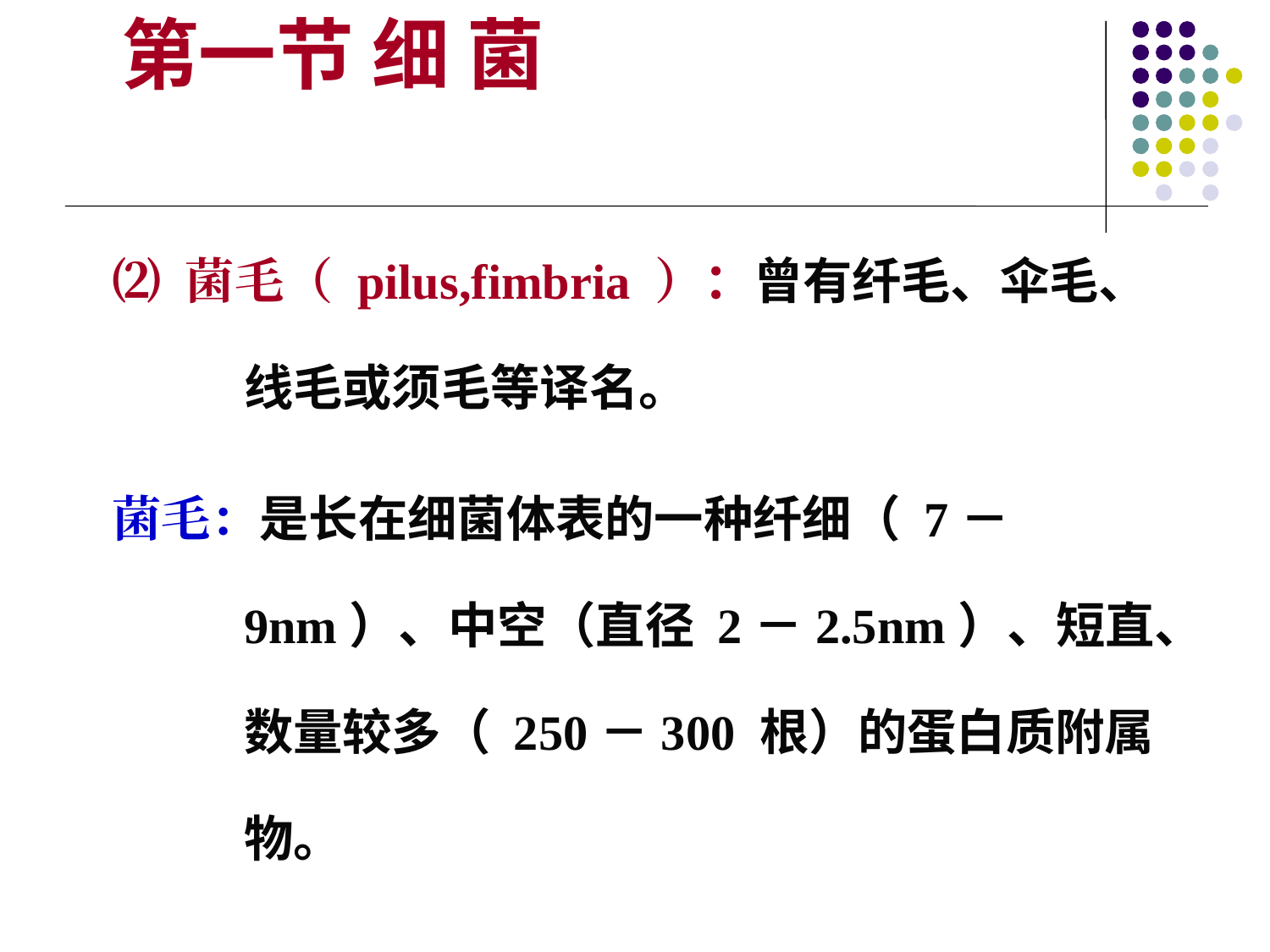

第一节 细 菌
⑵ 菌毛（ pilus,fimbria ）：曾有纤毛、伞毛、线毛或须毛等译名。
菌毛：是长在细菌体表的一种纤细（ 7－9nm）、中空（直径 2－2.5nm）、短直、数量较多（ 250－300 根）的蛋白质附属物。